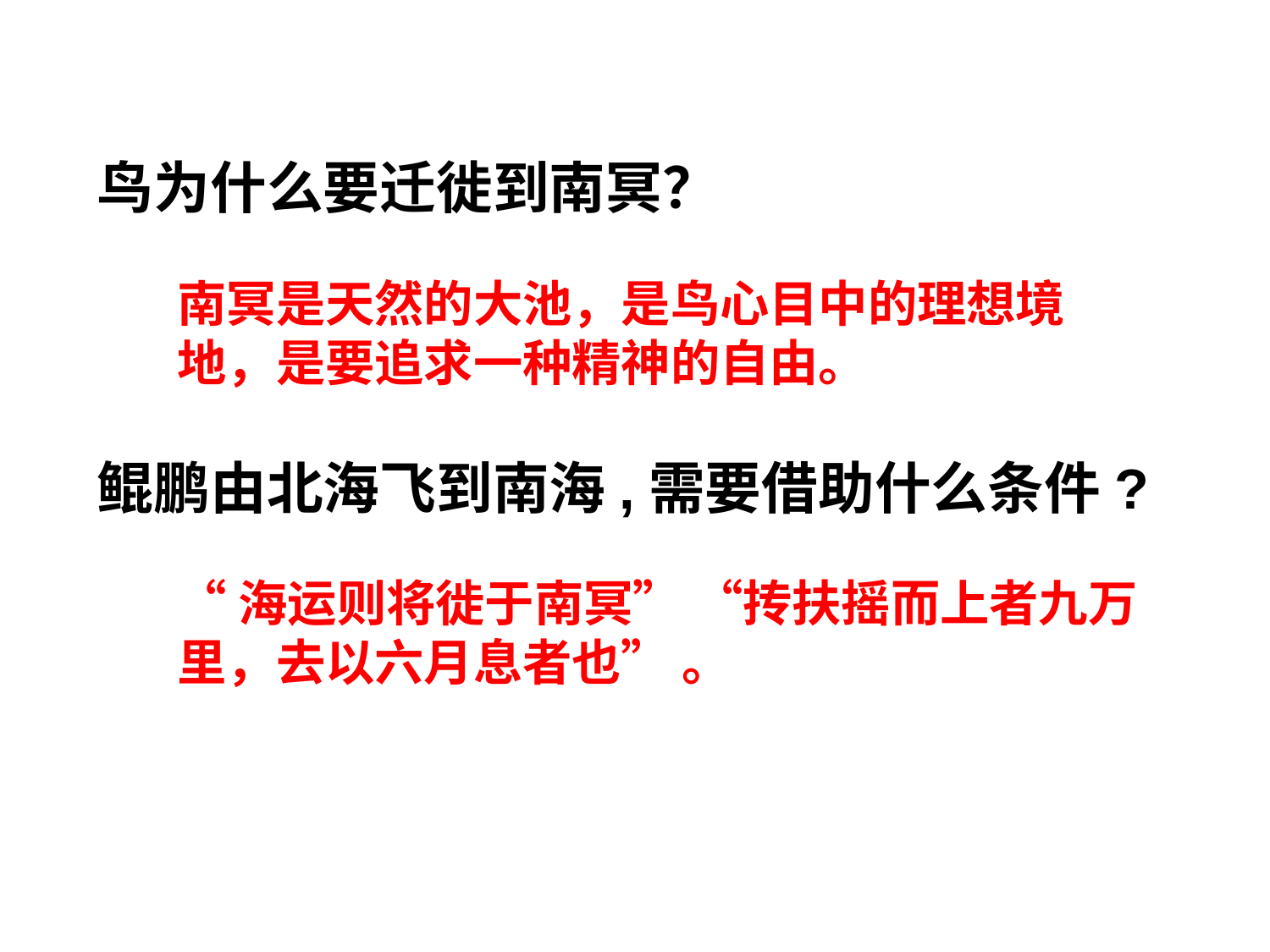

鸟为什么要迁徙到南冥？
南冥是天然的大池，是鸟心目中的理想境地，是要追求一种精神的自由。
鲲鹏由北海飞到南海,需要借助什么条件?
“海运则将徙于南冥” “抟扶摇而上者九万里，去以六月息者也” 。